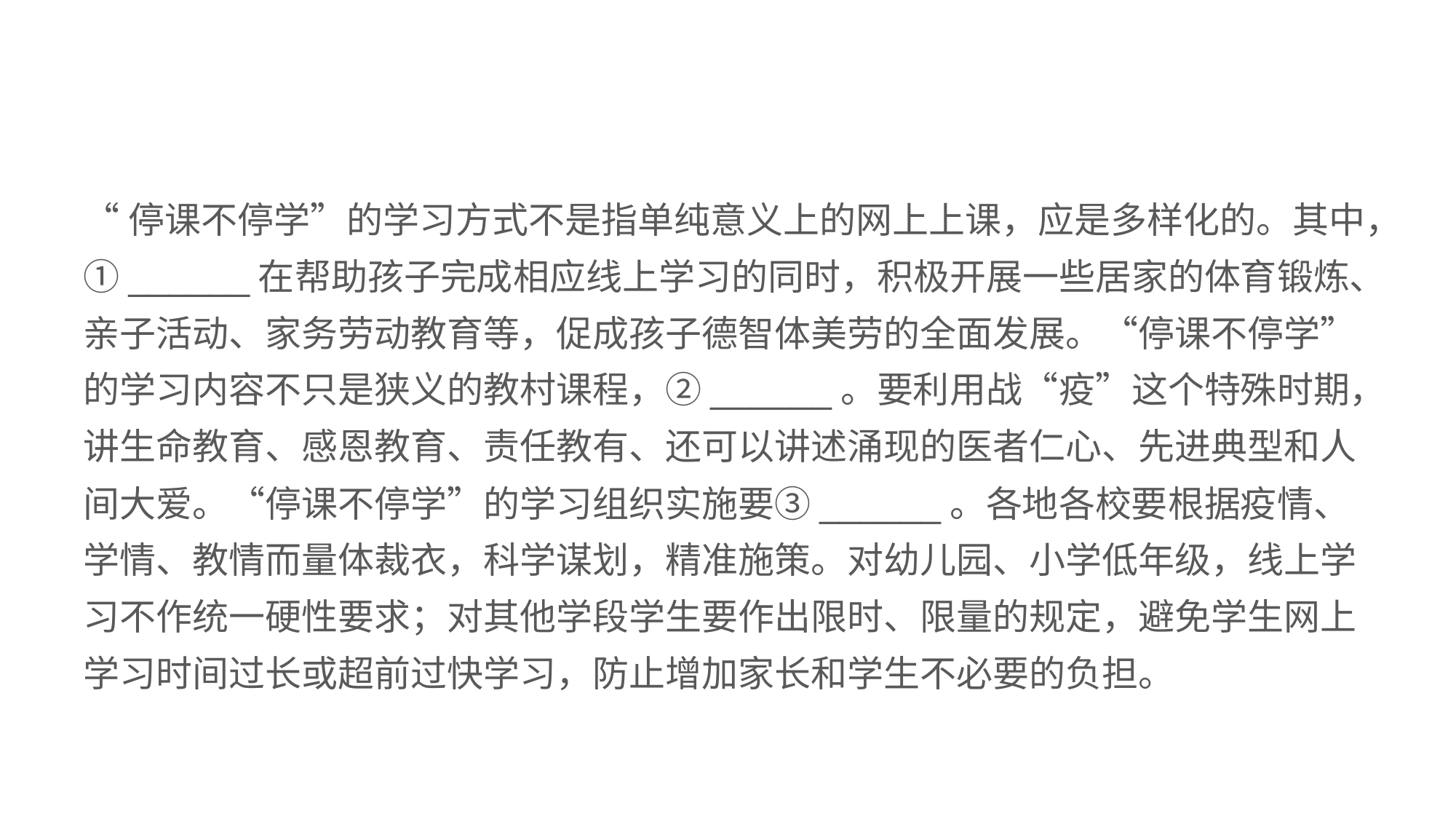

#
“停课不停学”的学习方式不是指单纯意义上的网上上课，应是多样化的。其中，①______在帮助孩子完成相应线上学习的同时，积极开展一些居家的体育锻炼、亲子活动、家务劳动教育等，促成孩子德智体美劳的全面发展。“停课不停学”的学习内容不只是狭义的教村课程，②______。要利用战“疫”这个特殊时期，讲生命教育、感恩教育、责任教有、还可以讲述涌现的医者仁心、先进典型和人间大爱。“停课不停学”的学习组织实施要③______。各地各校要根据疫情、学情、教情而量体裁衣，科学谋划，精准施策。对幼儿园、小学低年级，线上学习不作统一硬性要求；对其他学段学生要作出限时、限量的规定，避免学生网上学习时间过长或超前过快学习，防止增加家长和学生不必要的负担。